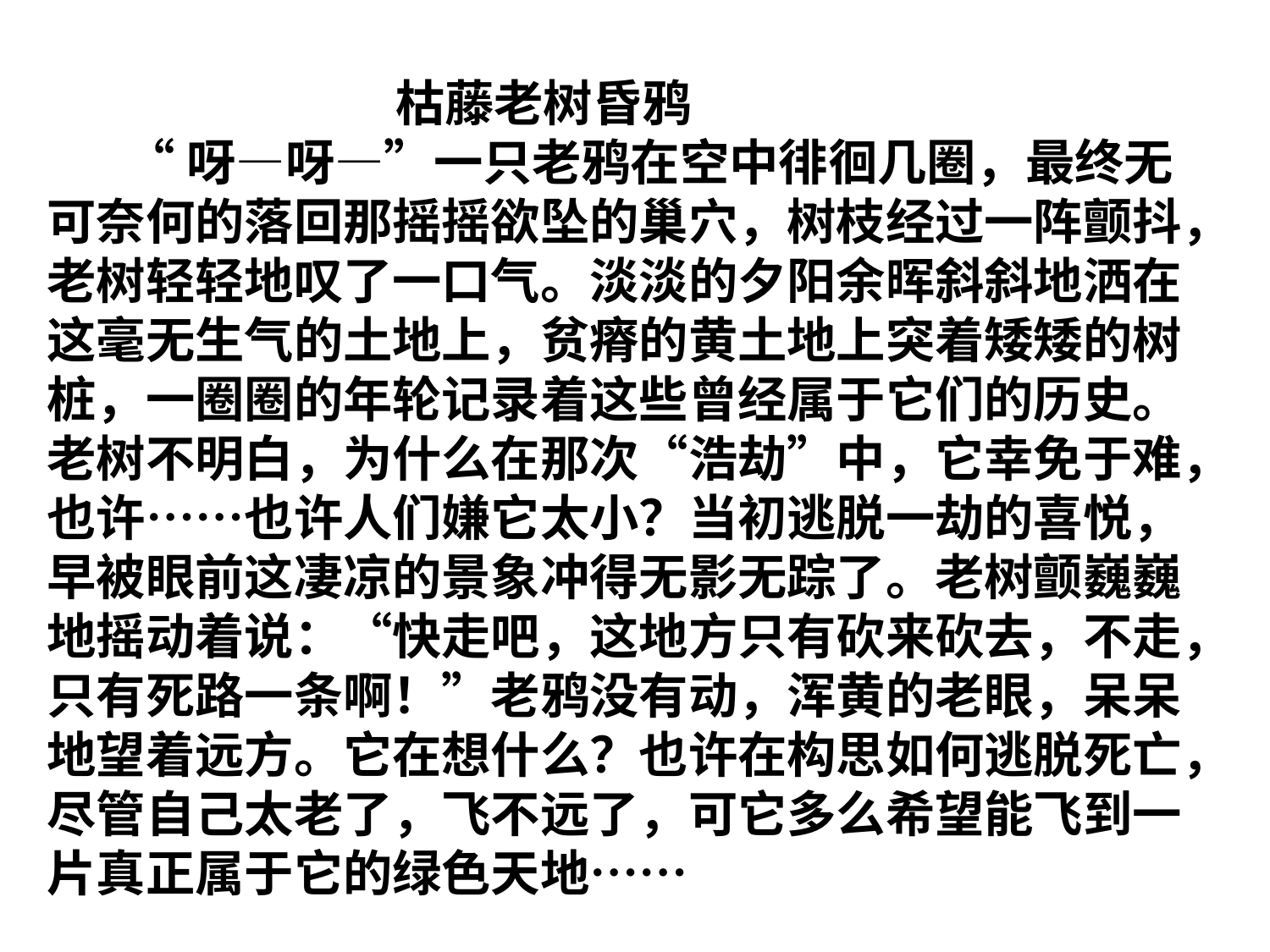

枯藤老树昏鸦
       “呀—呀—”一只老鸦在空中徘徊几圈，最终无可奈何的落回那摇摇欲坠的巢穴，树枝经过一阵颤抖，老树轻轻地叹了一口气。淡淡的夕阳余晖斜斜地洒在这毫无生气的土地上，贫瘠的黄土地上突着矮矮的树桩，一圈圈的年轮记录着这些曾经属于它们的历史。老树不明白，为什么在那次“浩劫”中，它幸免于难，也许……也许人们嫌它太小？当初逃脱一劫的喜悦，早被眼前这凄凉的景象冲得无影无踪了。老树颤巍巍地摇动着说：“快走吧，这地方只有砍来砍去，不走，只有死路一条啊！”老鸦没有动，浑黄的老眼，呆呆地望着远方。它在想什么？也许在构思如何逃脱死亡，尽管自己太老了，飞不远了，可它多么希望能飞到一片真正属于它的绿色天地……